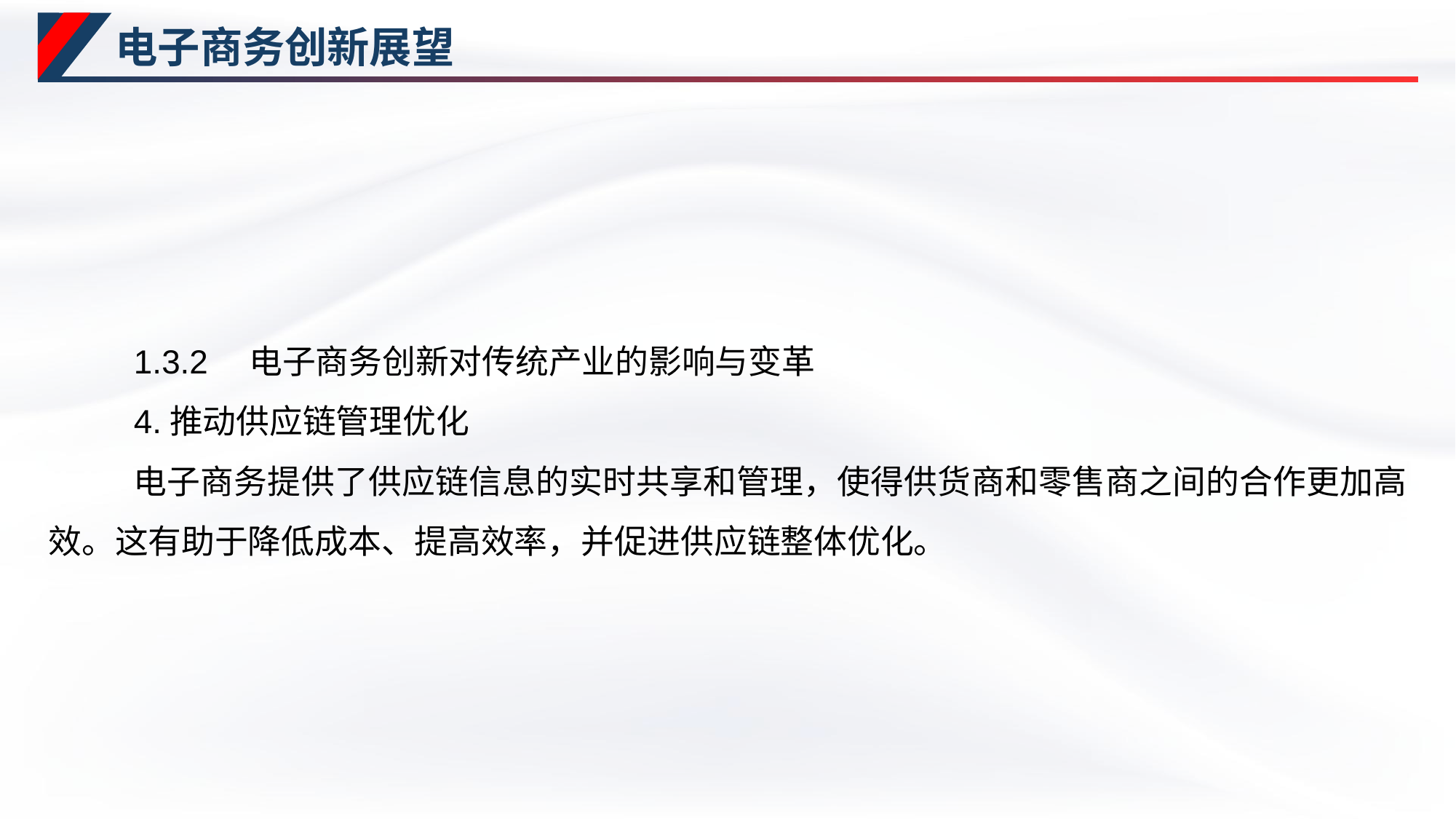

# 电子商务创新展望
1.3.2　电子商务创新对传统产业的影响与变革
4.推动供应链管理优化
电子商务提供了供应链信息的实时共享和管理，使得供货商和零售商之间的合作更加高效。这有助于降低成本、提高效率，并促进供应链整体优化。